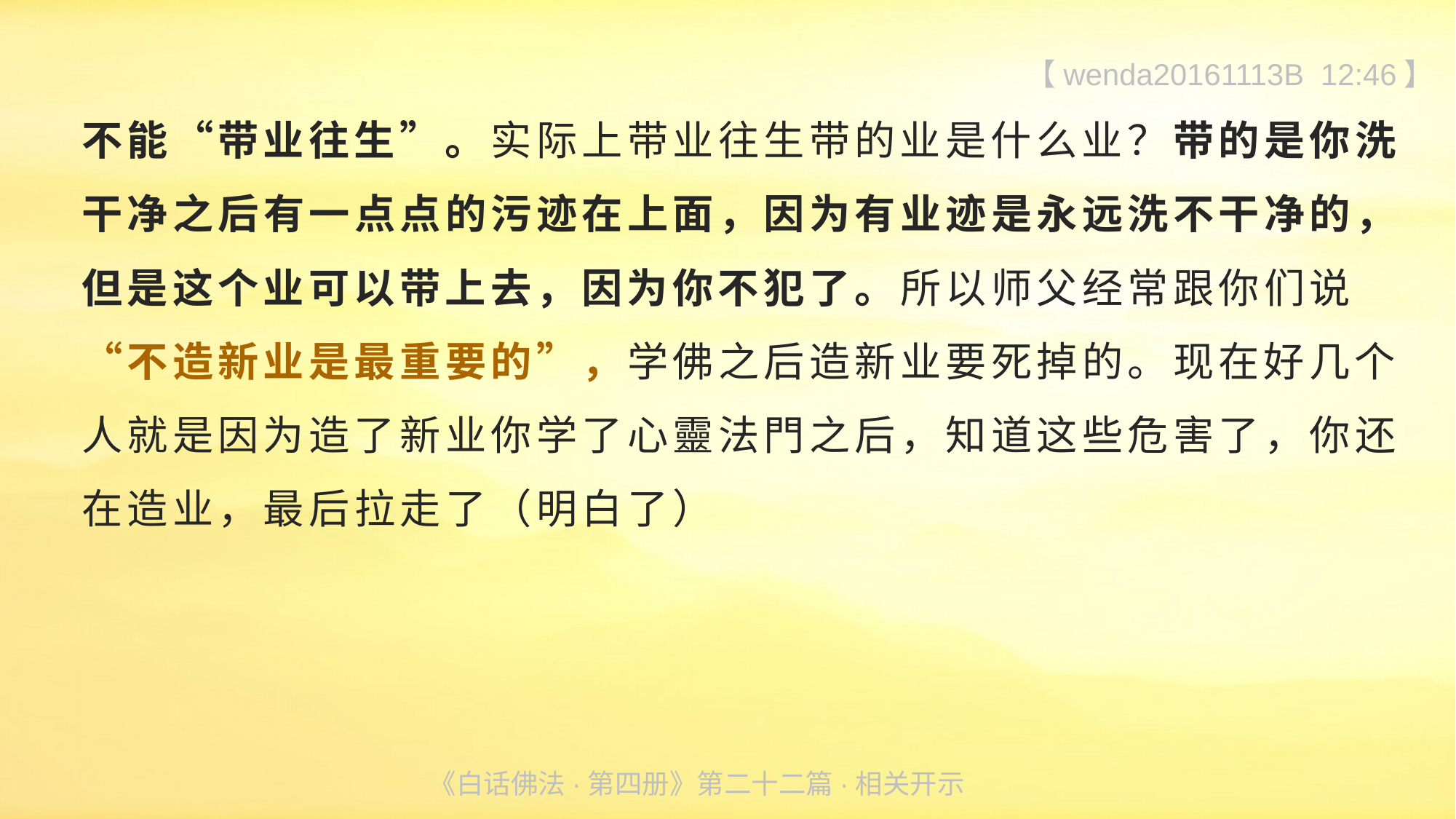

【wenda20161113B  12:46】
不能“带业往生”。实际上带业往生带的业是什么业？带的是你洗干净之后有一点点的污迹在上面，因为有业迹是永远洗不干净的，但是这个业可以带上去，因为你不犯了。所以师父经常跟你们说“不造新业是最重要的”，学佛之后造新业要死掉的。现在好几个人就是因为造了新业你学了心靈法門之后，知道这些危害了，你还在造业，最后拉走了（明白了）
《白话佛法·第四册》第二十二篇·相关开示